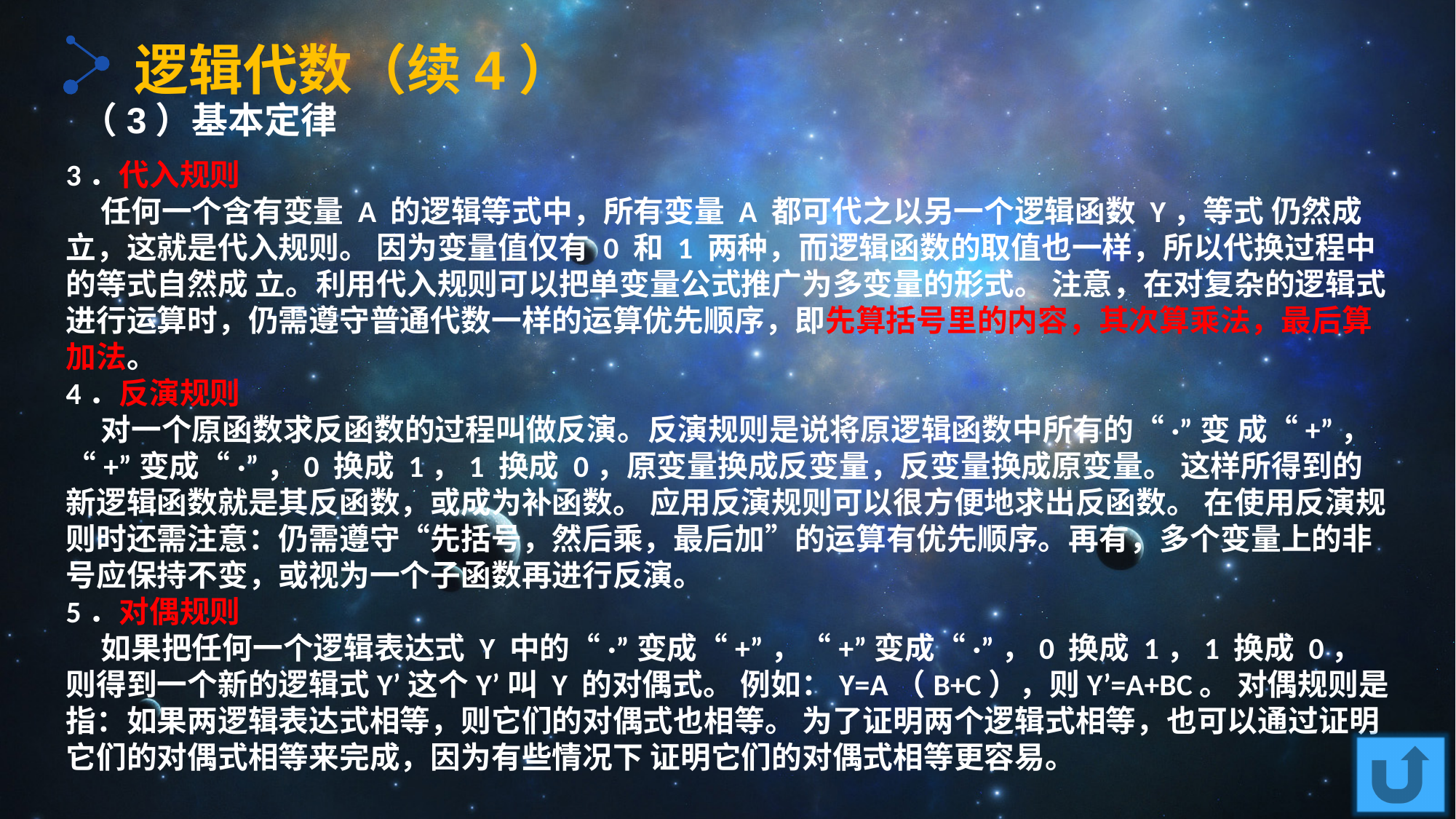

逻辑代数（续4）

（3）基本定律
3．代入规则
    任何一个含有变量 A 的逻辑等式中，所有变量 A 都可代之以另一个逻辑函数 Y，等式 仍然成立，这就是代入规则。 因为变量值仅有 0 和 1 两种，而逻辑函数的取值也一样，所以代换过程中的等式自然成 立。利用代入规则可以把单变量公式推广为多变量的形式。 注意，在对复杂的逻辑式进行运算时，仍需遵守普通代数一样的运算优先顺序，即先算括号里的内容，其次算乘法，最后算加法。
4．反演规则
    对一个原函数求反函数的过程叫做反演。反演规则是说将原逻辑函数中所有的“·”变 成“+”，“+”变成“·”，0 换成 1，1 换成 0，原变量换成反变量，反变量换成原变量。 这样所得到的新逻辑函数就是其反函数，或成为补函数。 应用反演规则可以很方便地求出反函数。 在使用反演规则时还需注意：仍需遵守“先括号，然后乘，最后加”的运算有优先顺序。再有，多个变量上的非号应保持不变，或视为一个子函数再进行反演。
5．对偶规则
    如果把任何一个逻辑表达式 Y 中的“·”变成“+”，“+”变成“·”，0 换成 1，1 换成 0，则得到一个新的逻辑式Y’这个Y’叫 Y 的对偶式。 例如：Y=A（B+C），则Y’=A+BC。 对偶规则是指：如果两逻辑表达式相等，则它们的对偶式也相等。 为了证明两个逻辑式相等，也可以通过证明它们的对偶式相等来完成，因为有些情况下 证明它们的对偶式相等更容易。